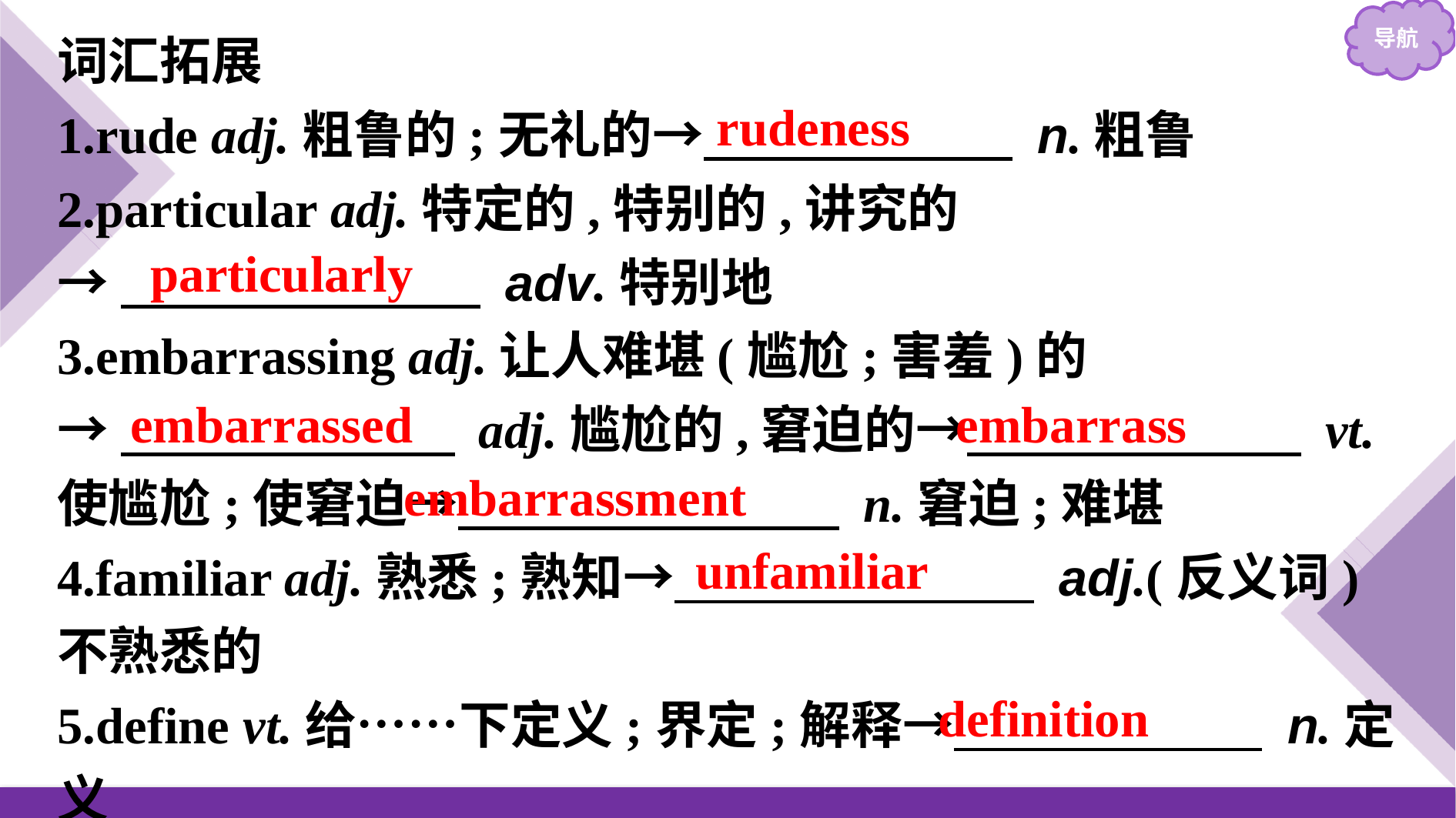

词汇拓展
1.rude adj.粗鲁的;无礼的→　　　　　　 n.粗鲁
2.particular adj.特定的,特别的,讲究的
→　　　　　　　 adv.特别地
3.embarrassing adj.让人难堪(尴尬;害羞)的
→　　　　　　  adj.尴尬的,窘迫的→　　　　　　  vt.使尴尬;使窘迫→　　　　    　　  n.窘迫;难堪
4.familiar adj.熟悉;熟知→　　　　　　　 adj.(反义词)不熟悉的
5.define vt.给……下定义;界定;解释→　　　　　　 n.定义
rudeness
particularly
embarrass
embarrassed
embarrassment
unfamiliar
definition